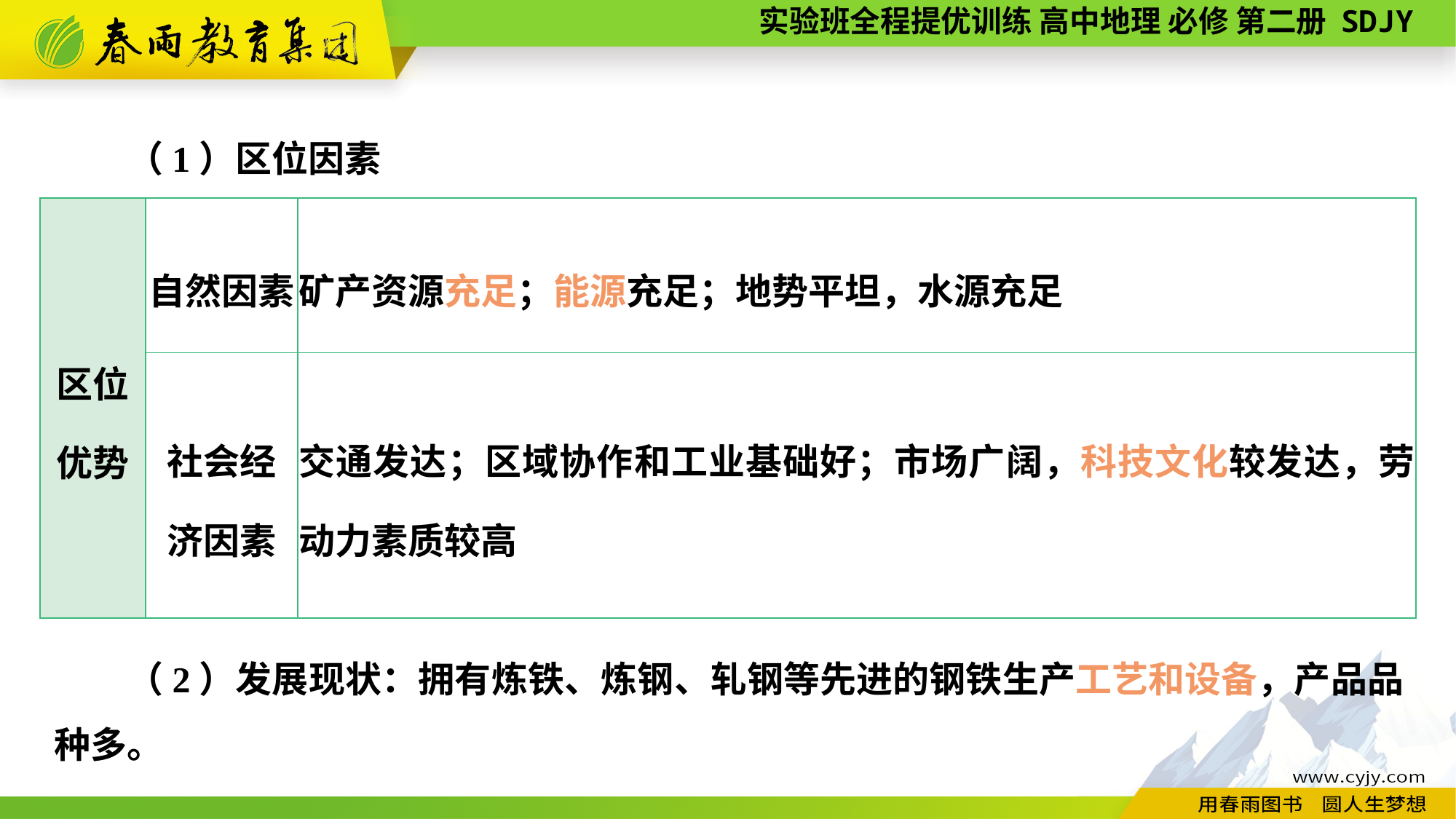

（1）区位因素
| 区位 优势 | 自然因素 | 矿产资源充足；能源充足；地势平坦，水源充足 |
| --- | --- | --- |
|  | 社会经 济因素 | 交通发达；区域协作和工业基础好；市场广阔，科技文化较发达，劳动力素质较高 |
　　（2）发展现状：拥有炼铁、炼钢、轧钢等先进的钢铁生产工艺和设备，产品品种多。